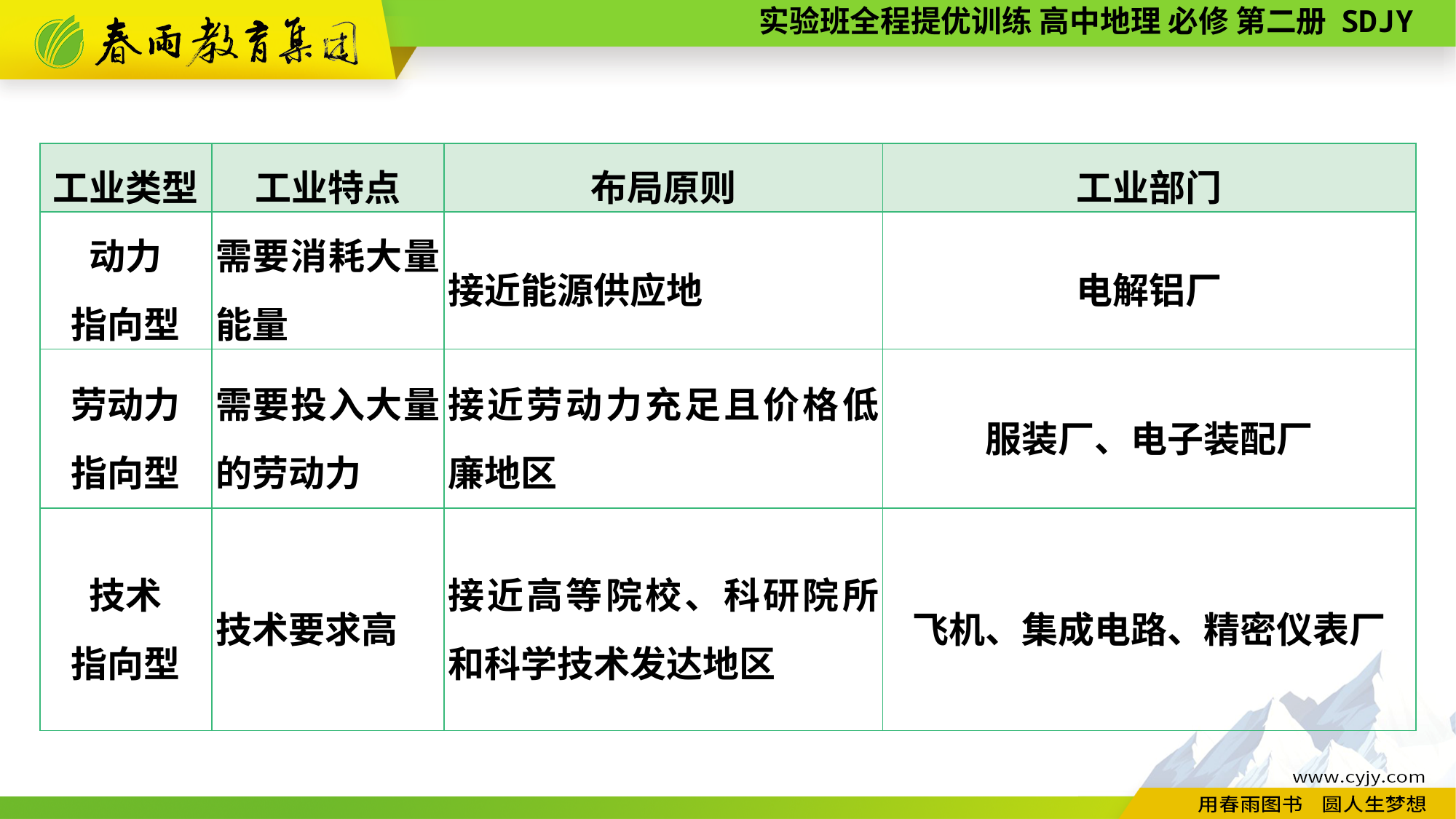

| 工业类型 | 工业特点 | 布局原则 | 工业部门 |
| --- | --- | --- | --- |
| 动力 指向型 | 需要消耗大量能量 | 接近能源供应地 | 电解铝厂 |
| 劳动力 指向型 | 需要投入大量的劳动力 | 接近劳动力充足且价格低廉地区 | 服装厂、电子装配厂 |
| 技术 指向型 | 技术要求高 | 接近高等院校、科研院所和科学技术发达地区 | 飞机、集成电路、精密仪表厂 |